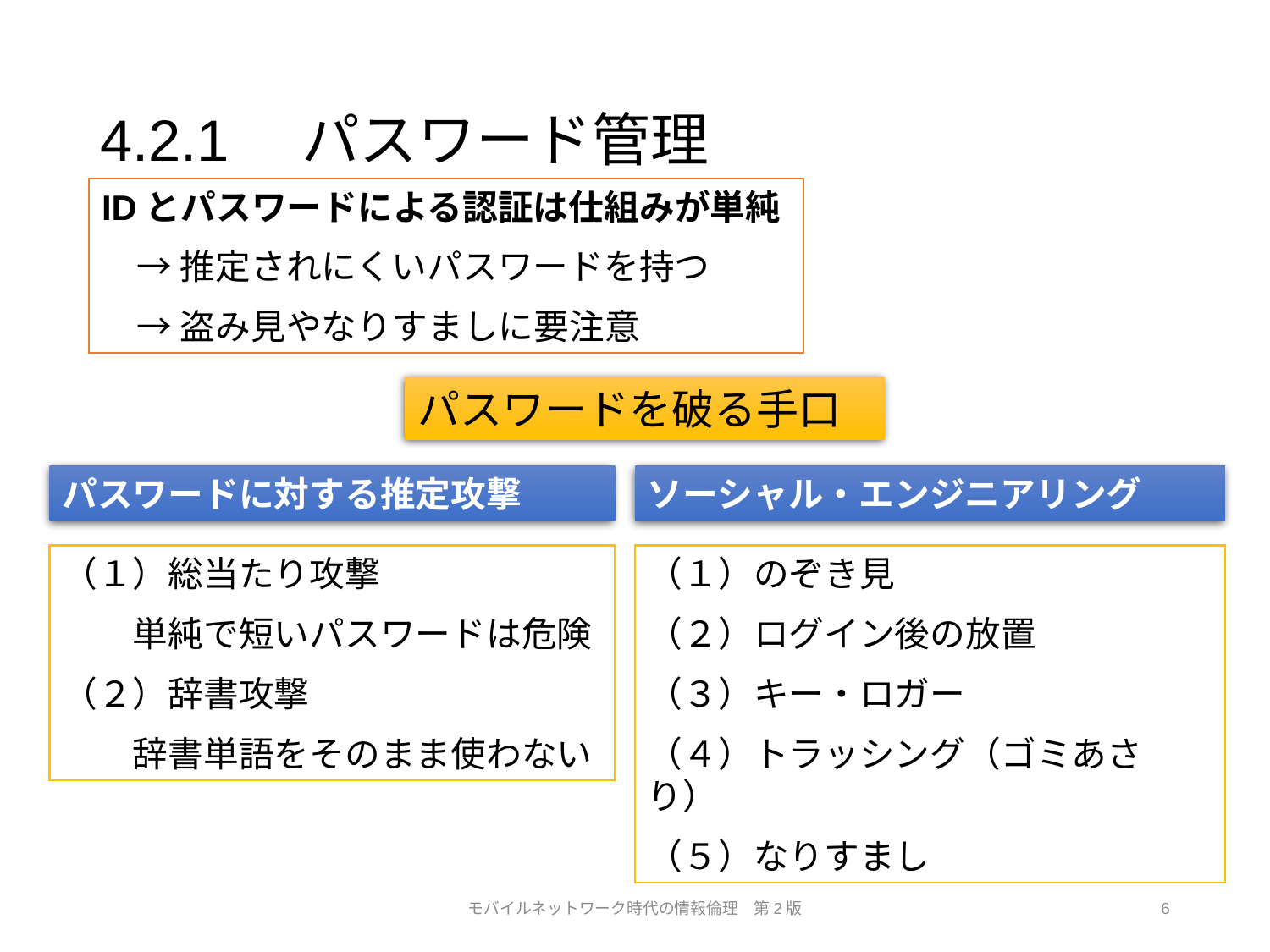

# 4.2.1　パスワード管理
IDとパスワードによる認証は仕組みが単純
　→ 推定されにくいパスワードを持つ
　→ 盗み見やなりすましに要注意
パスワードを破る手口
パスワードに対する推定攻撃
ソーシャル・エンジニアリング
（１）総当たり攻撃
　　単純で短いパスワードは危険
（２）辞書攻撃
　　辞書単語をそのまま使わない
（１）のぞき見
（２）ログイン後の放置
（３）キー・ロガー
（４）トラッシング（ゴミあさり）
（５）なりすまし
モバイルネットワーク時代の情報倫理　第2版
6